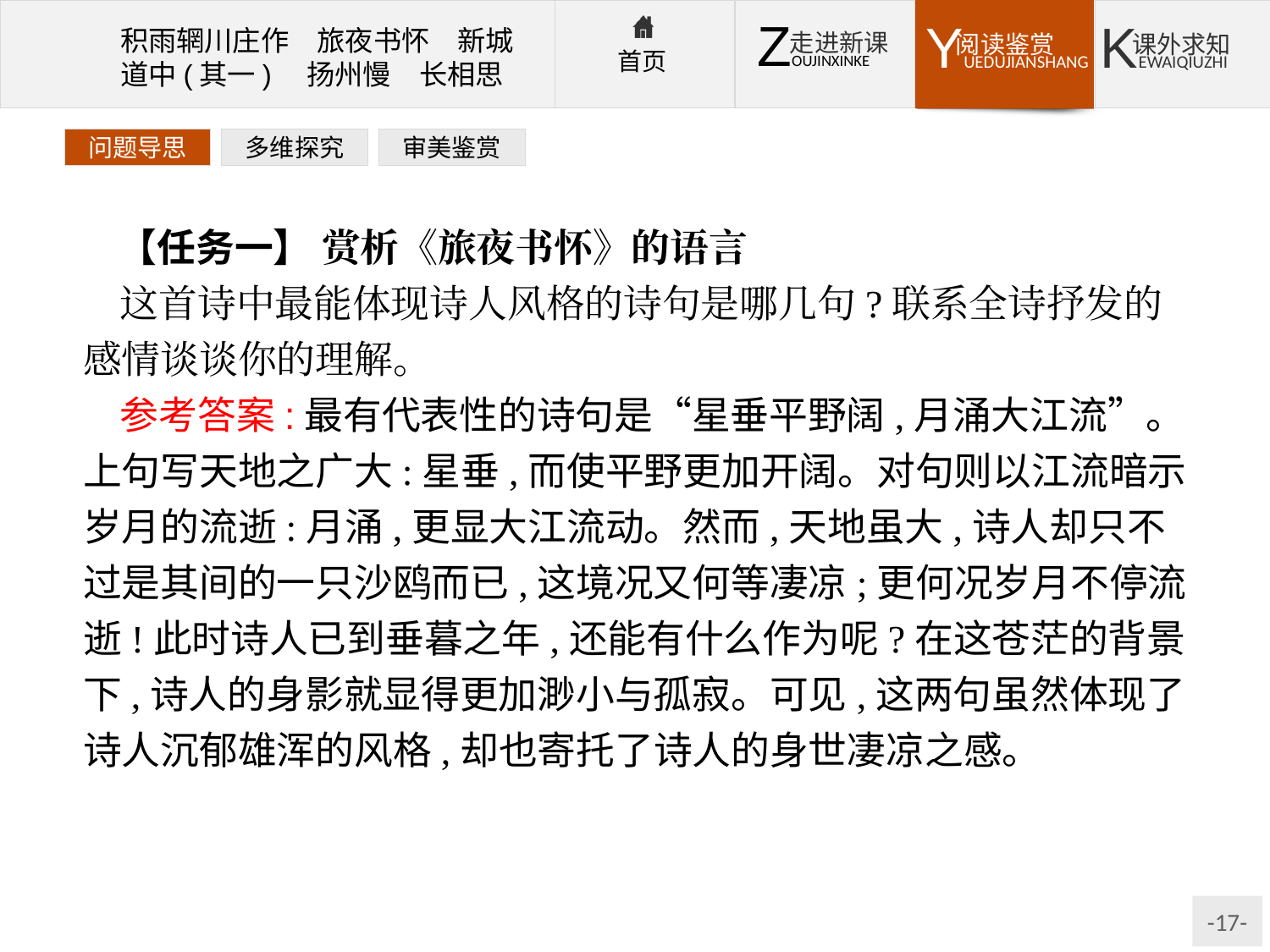

问题导思
多维探究
审美鉴赏
【任务一】 赏析《旅夜书怀》的语言
这首诗中最能体现诗人风格的诗句是哪几句?联系全诗抒发的感情谈谈你的理解。
参考答案:最有代表性的诗句是“星垂平野阔,月涌大江流”。上句写天地之广大:星垂,而使平野更加开阔。对句则以江流暗示岁月的流逝:月涌,更显大江流动。然而,天地虽大,诗人却只不过是其间的一只沙鸥而已,这境况又何等凄凉;更何况岁月不停流逝!此时诗人已到垂暮之年,还能有什么作为呢?在这苍茫的背景下,诗人的身影就显得更加渺小与孤寂。可见,这两句虽然体现了诗人沉郁雄浑的风格,却也寄托了诗人的身世凄凉之感。